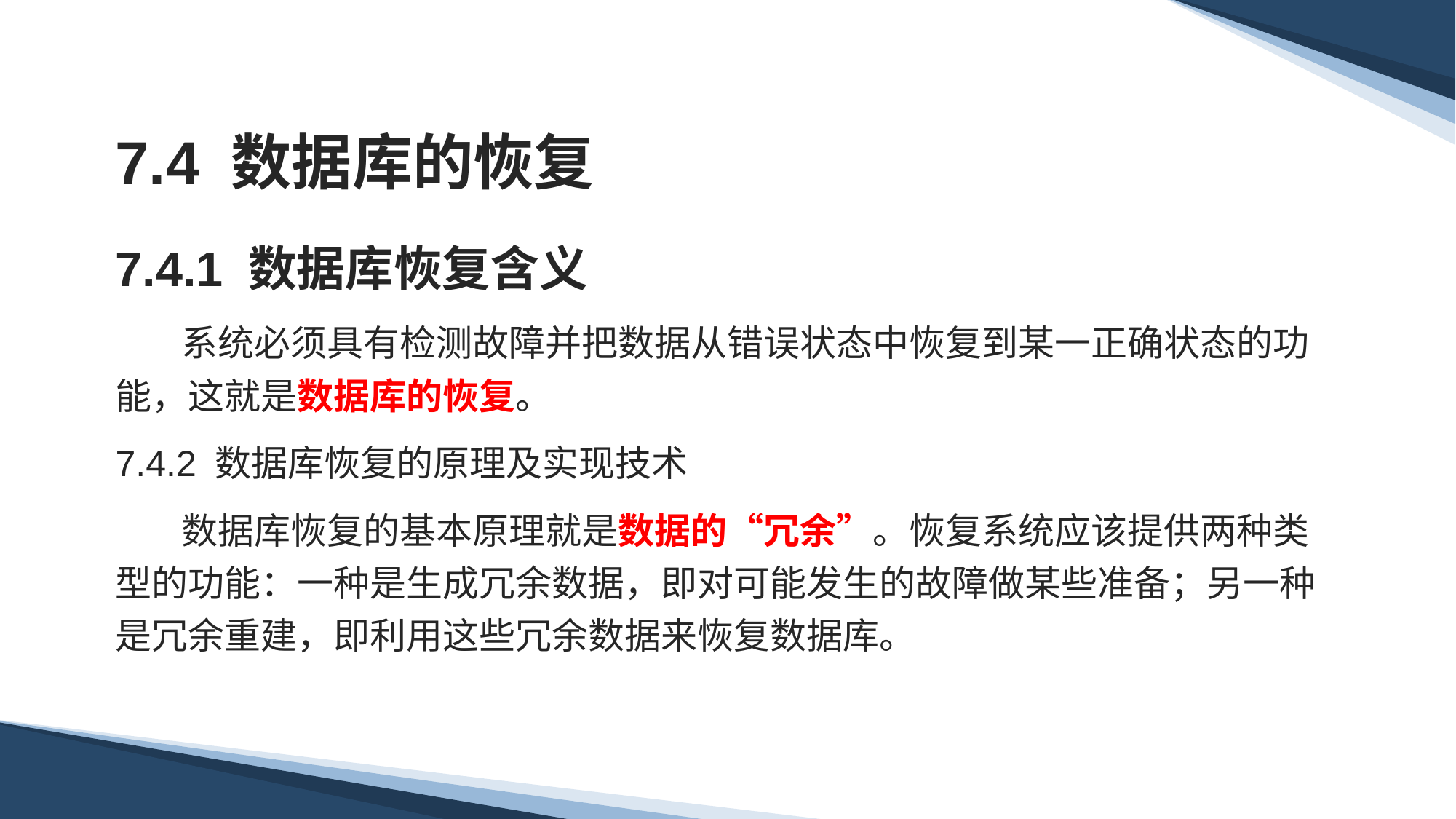

# 7.4 数据库的恢复
7.4.1 数据库恢复含义
       系统必须具有检测故障并把数据从错误状态中恢复到某一正确状态的功能，这就是数据库的恢复。
7.4.2 数据库恢复的原理及实现技术
       数据库恢复的基本原理就是数据的“冗余”。恢复系统应该提供两种类型的功能：一种是生成冗余数据，即对可能发生的故障做某些准备；另一种是冗余重建，即利用这些冗余数据来恢复数据库。